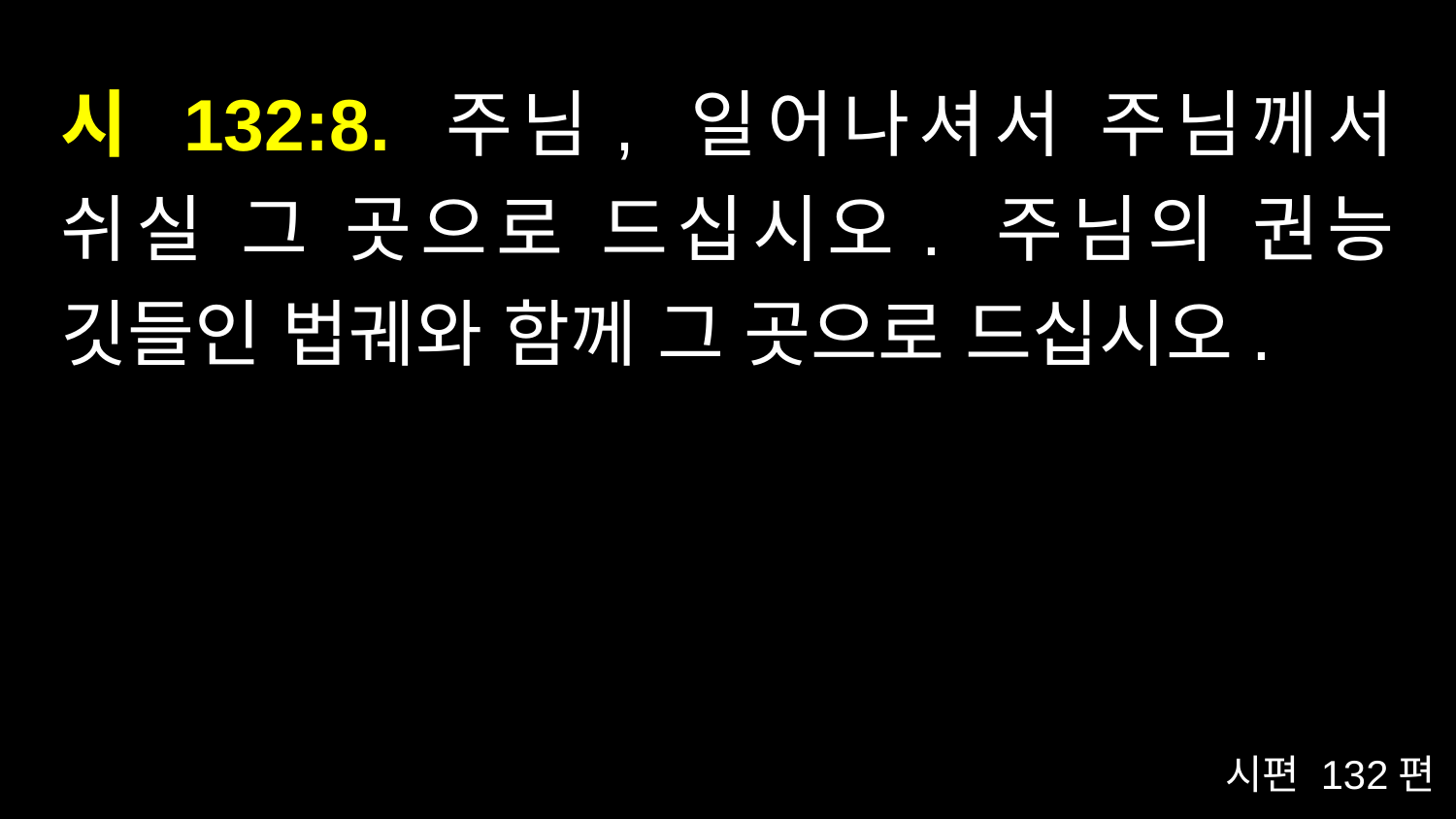

# 시 132:8. 주님, 일어나셔서 주님께서 쉬실 그 곳으로 드십시오. 주님의 권능 깃들인 법궤와 함께 그 곳으로 드십시오.
시편 132편